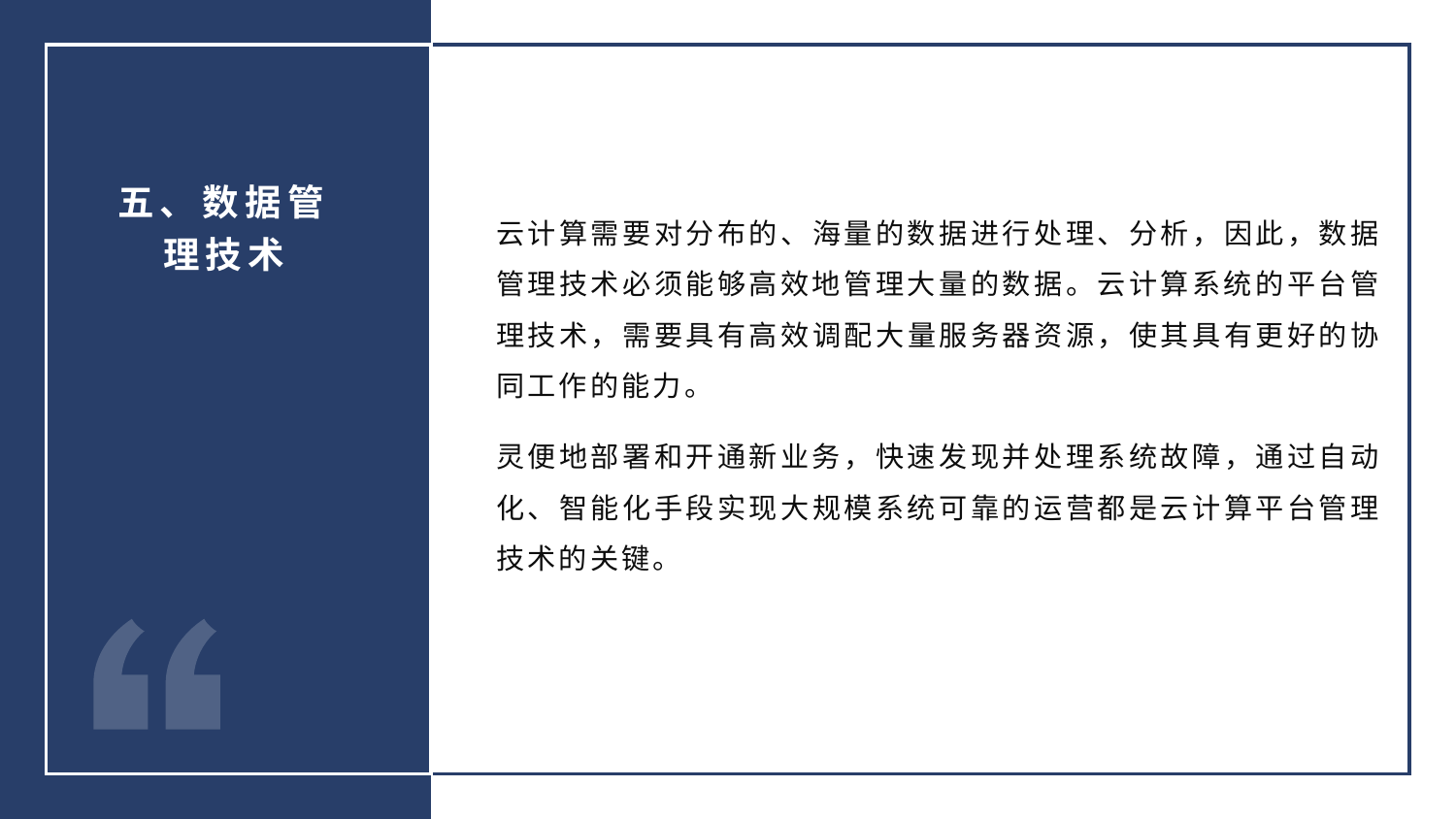

五、数据管理技术
云计算需要对分布的、海量的数据进行处理、分析，因此，数据管理技术必须能够高效地管理大量的数据。云计算系统的平台管理技术，需要具有高效调配大量服务器资源，使其具有更好的协同工作的能力。
灵便地部署和开通新业务，快速发现并处理系统故障，通过自动化、智能化手段实现大规模系统可靠的运营都是云计算平台管理技术的关键。